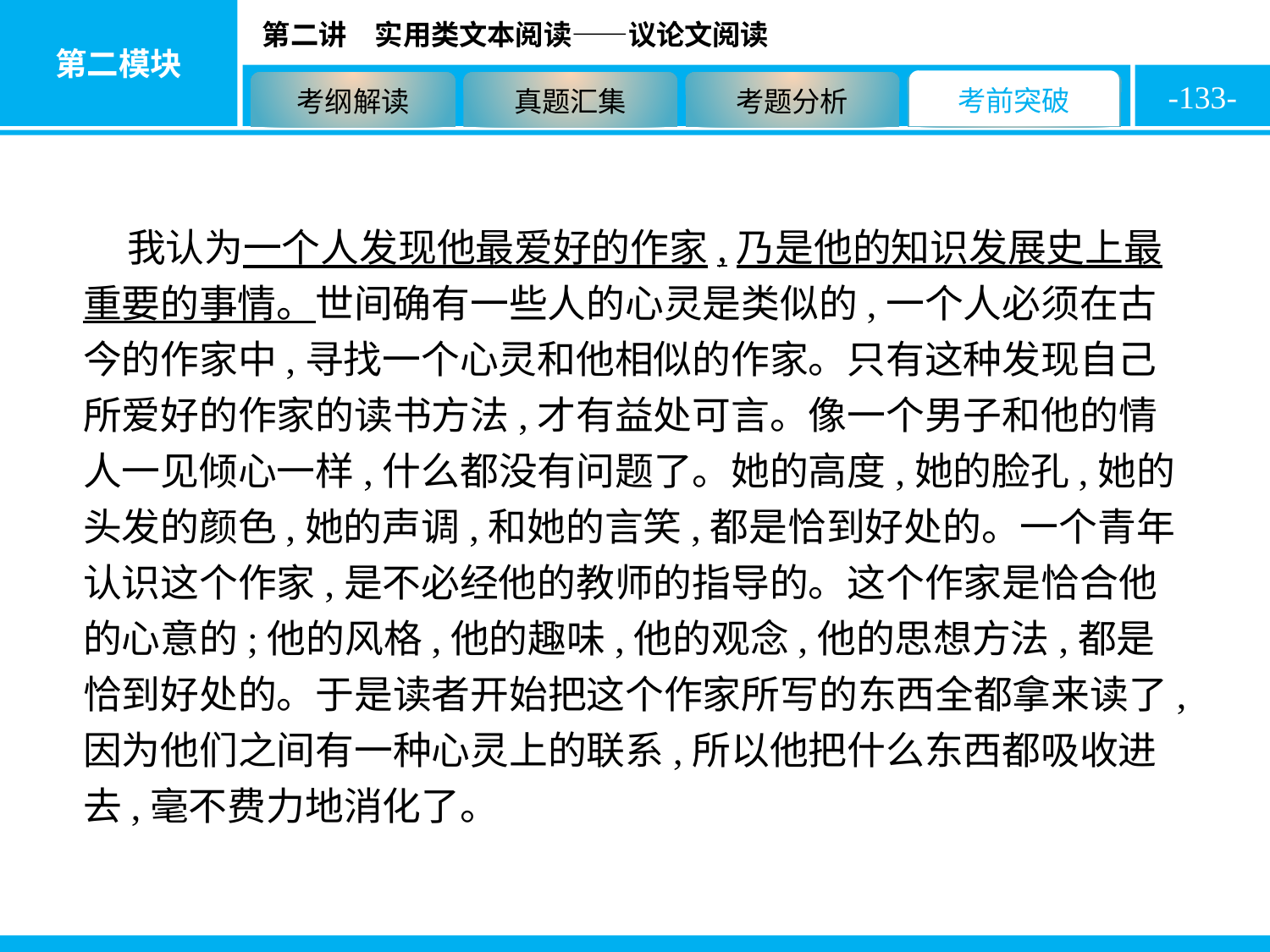

-133-
    我认为一个人发现他最爱好的作家,乃是他的知识发展史上最重要的事情。世间确有一些人的心灵是类似的,一个人必须在古今的作家中,寻找一个心灵和他相似的作家。只有这种发现自己所爱好的作家的读书方法,才有益处可言。像一个男子和他的情人一见倾心一样,什么都没有问题了。她的高度,她的脸孔,她的头发的颜色,她的声调,和她的言笑,都是恰到好处的。一个青年认识这个作家,是不必经他的教师的指导的。这个作家是恰合他的心意的;他的风格,他的趣味,他的观念,他的思想方法,都是恰到好处的。于是读者开始把这个作家所写的东西全都拿来读了,因为他们之间有一种心灵上的联系,所以他把什么东西都吸收进去,毫不费力地消化了。